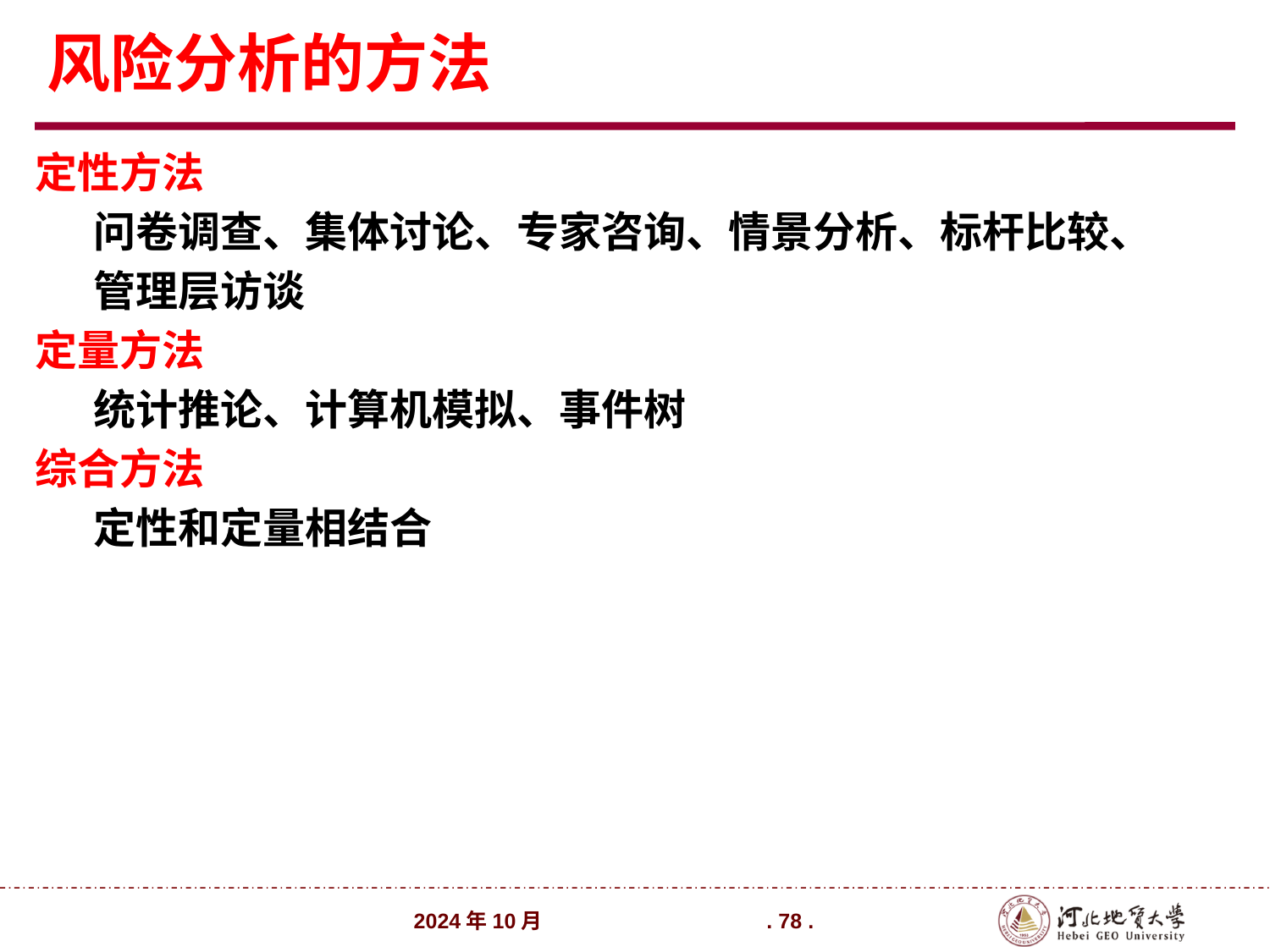

# 风险分析的方法
定性方法
问卷调查、集体讨论、专家咨询、情景分析、标杆比较、
管理层访谈
定量方法
统计推论、计算机模拟、事件树
综合方法
定性和定量相结合
2024年10月                                             . 78 .